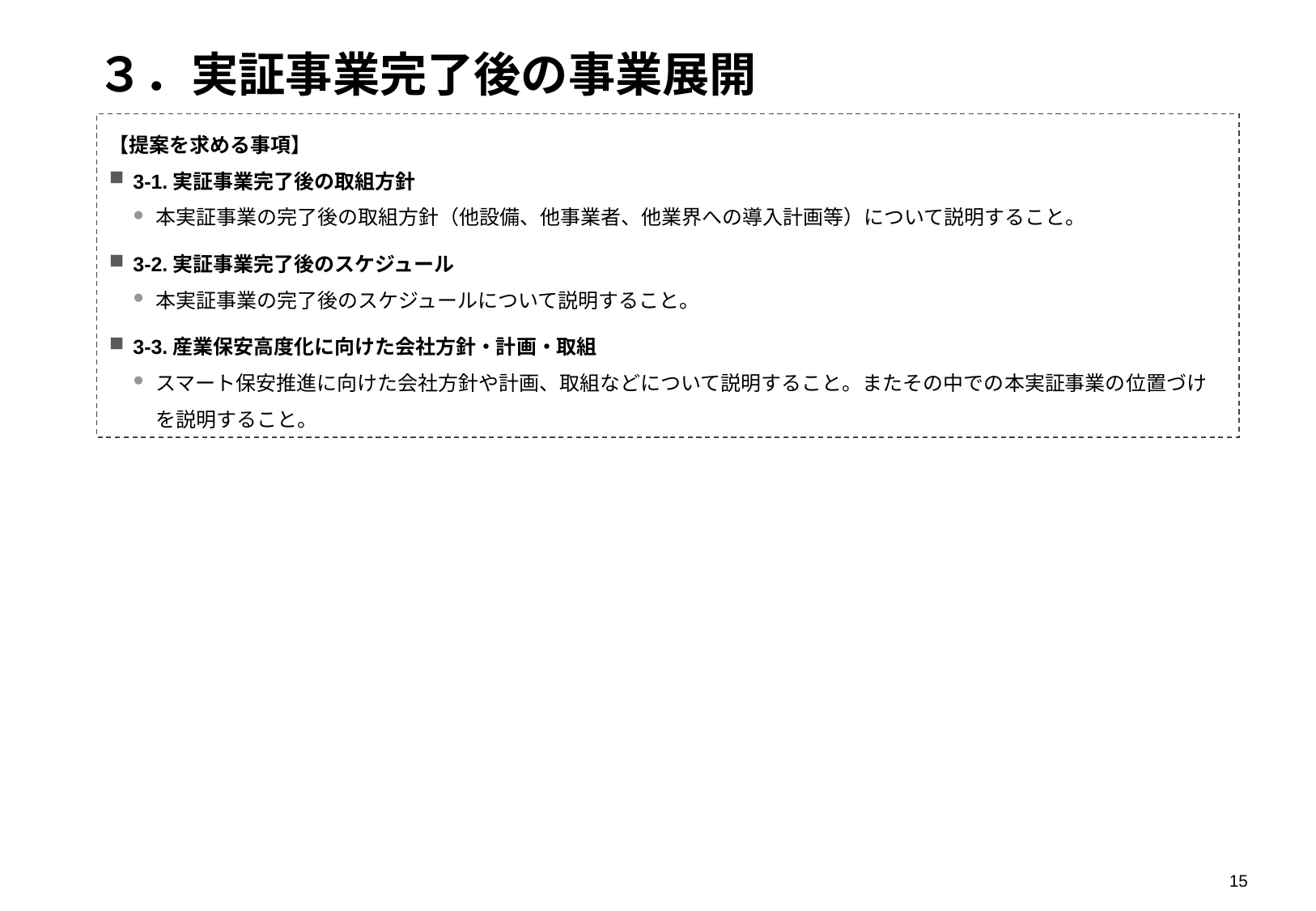

# ３．実証事業完了後の事業展開
【提案を求める事項】
3-1.実証事業完了後の取組方針
本実証事業の完了後の取組方針（他設備、他事業者、他業界への導入計画等）について説明すること。
3-2.実証事業完了後のスケジュール
本実証事業の完了後のスケジュールについて説明すること。
3-3.産業保安高度化に向けた会社方針・計画・取組
スマート保安推進に向けた会社方針や計画、取組などについて説明すること。またその中での本実証事業の位置づけを説明すること。